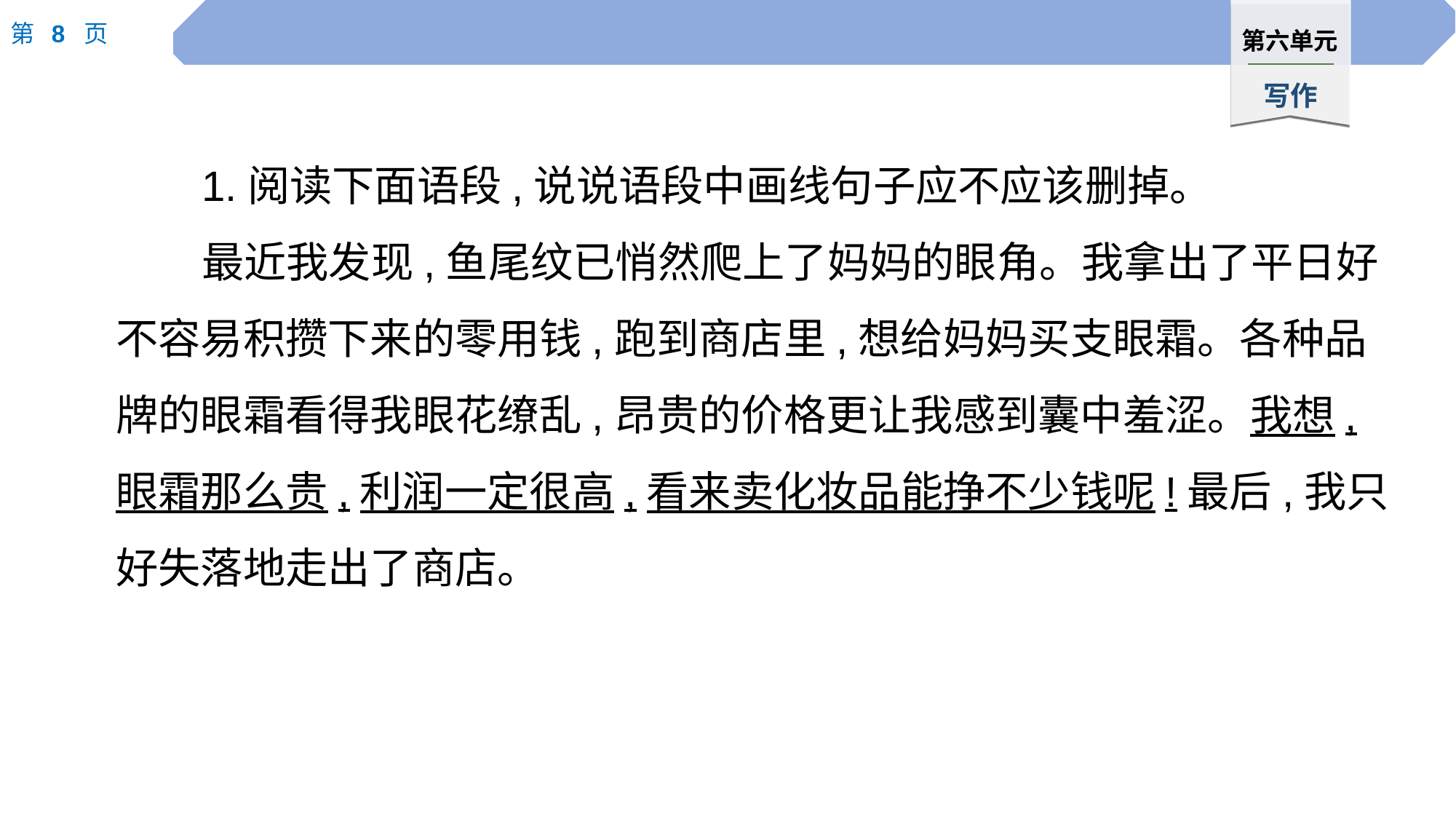

1.阅读下面语段,说说语段中画线句子应不应该删掉。
最近我发现,鱼尾纹已悄然爬上了妈妈的眼角。我拿出了平日好不容易积攒下来的零用钱,跑到商店里,想给妈妈买支眼霜。各种品牌的眼霜看得我眼花缭乱,昂贵的价格更让我感到囊中羞涩。我想,眼霜那么贵,利润一定很高,看来卖化妆品能挣不少钱呢!最后,我只好失落地走出了商店。